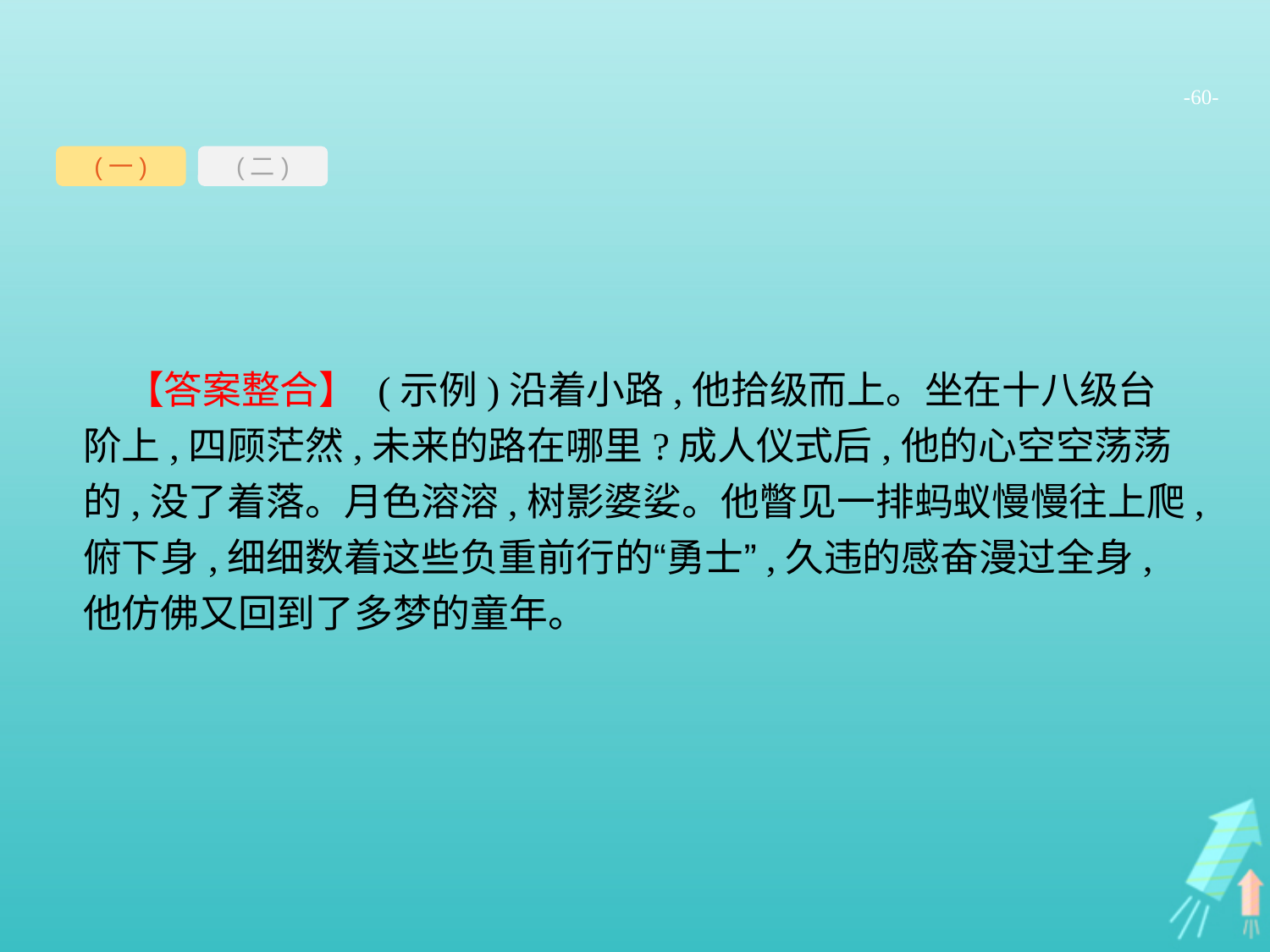

-60-
(一)
(二)
【答案整合】 (示例)沿着小路,他拾级而上。坐在十八级台阶上,四顾茫然,未来的路在哪里?成人仪式后,他的心空空荡荡的,没了着落。月色溶溶,树影婆娑。他瞥见一排蚂蚁慢慢往上爬,俯下身,细细数着这些负重前行的“勇士”,久违的感奋漫过全身,他仿佛又回到了多梦的童年。